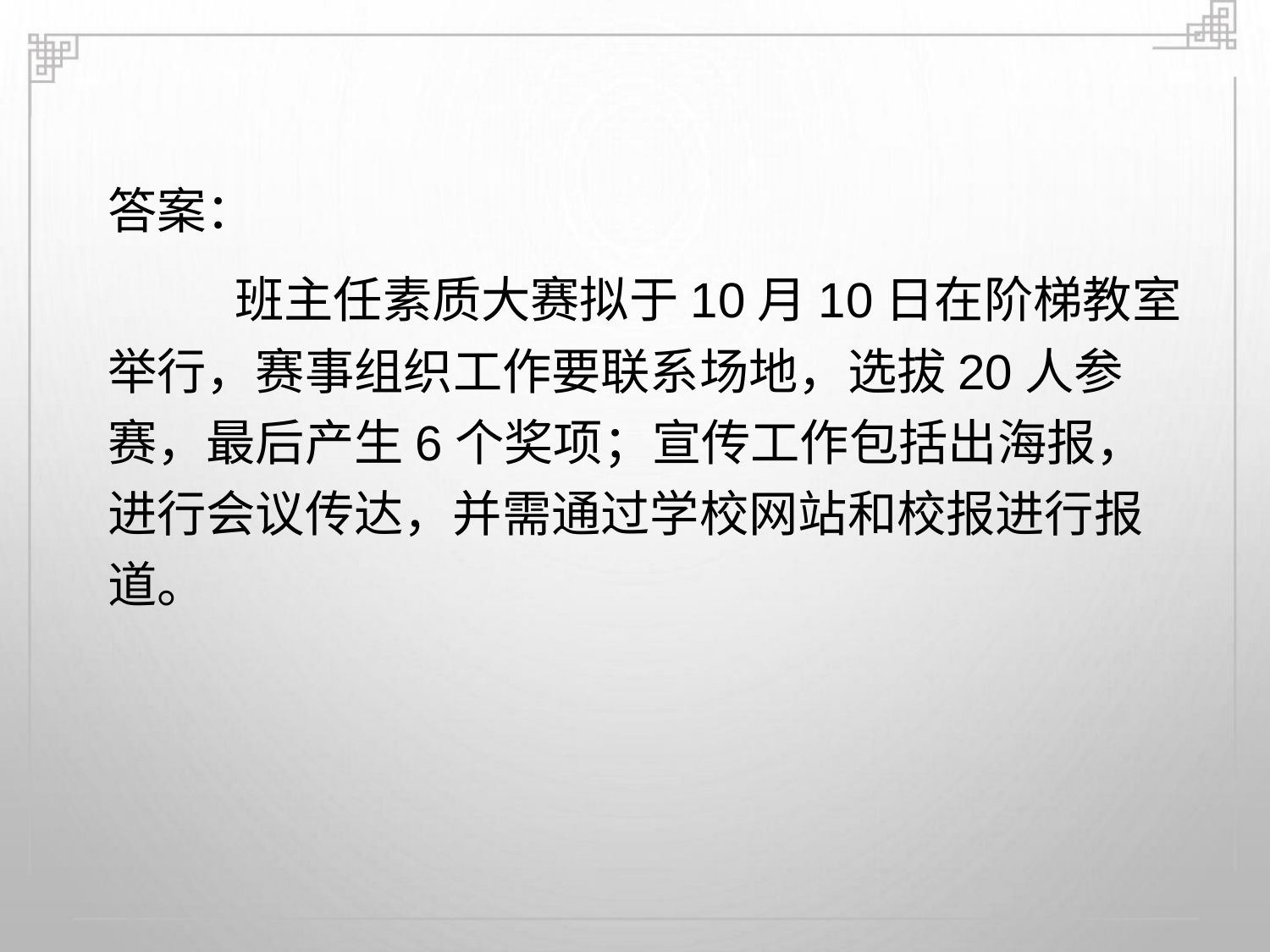

答案：
班主任素质大赛拟于10月10日在阶梯教室
举行，赛事组织工作要联系场地，选拔20人参
赛，最后产生6个奖项；宣传工作包括出海报，
进行会议传达，并需通过学校网站和校报进行报
道。